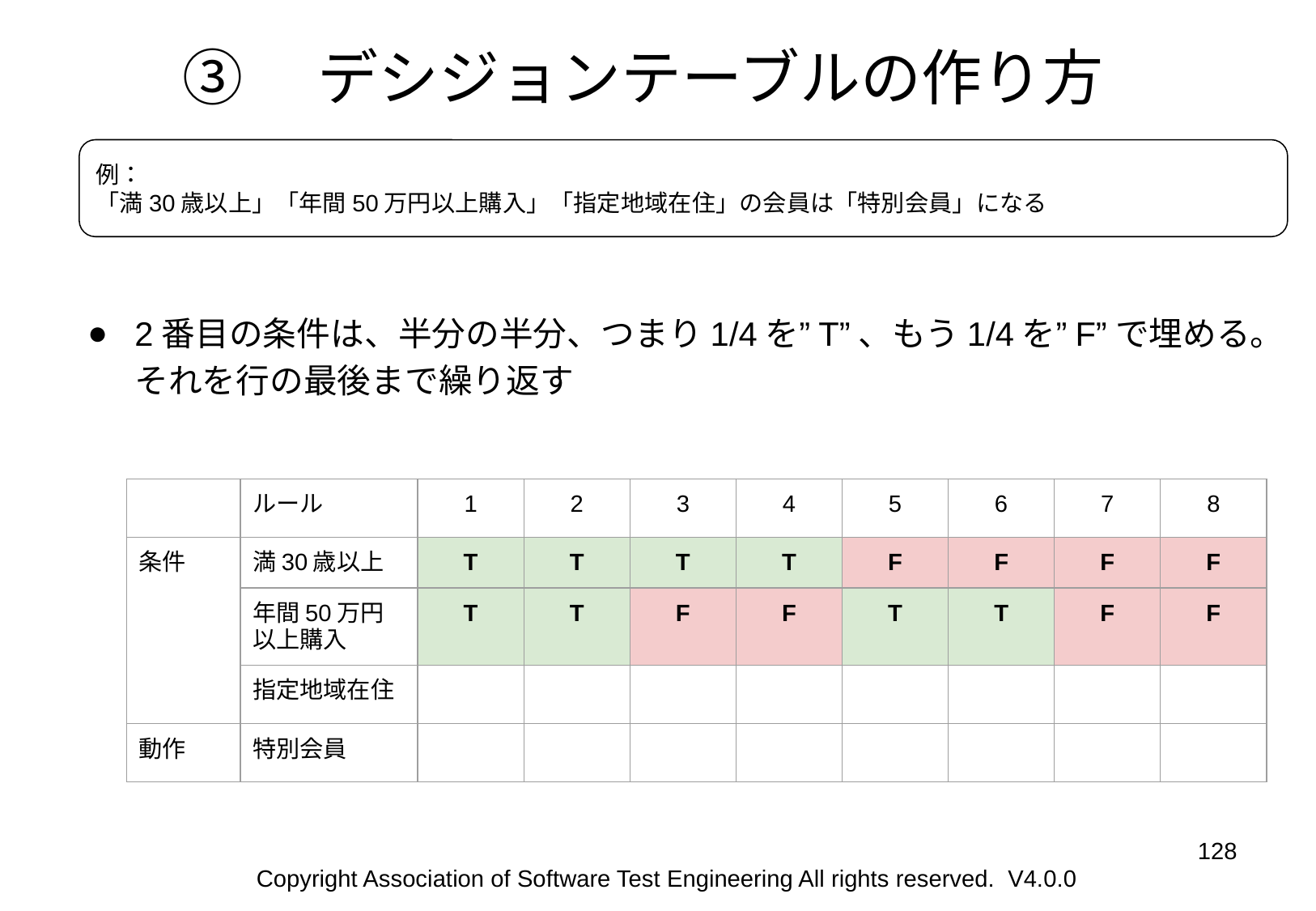

# ③　デシジョンテーブルの作り方
例：
「満30歳以上」「年間50万円以上購入」「指定地域在住」の会員は「特別会員」になる
2番目の条件は、半分の半分、つまり1/4を”T”、もう1/4を”F”で埋める。それを行の最後まで繰り返す
|  | ルール | 1 | 2 | 3 | 4 | 5 | 6 | 7 | 8 |
| --- | --- | --- | --- | --- | --- | --- | --- | --- | --- |
| 条件 | 満30歳以上 | T | T | T | T | F | F | F | F |
|  | 年間50万円以上購入 | T | T | F | F | T | T | F | F |
|  | 指定地域在住 |  |  |  |  |  |  |  |  |
| 動作 | 特別会員 |  |  |  |  |  |  |  |  |
128
Copyright Association of Software Test Engineering All rights reserved.  V4.0.0